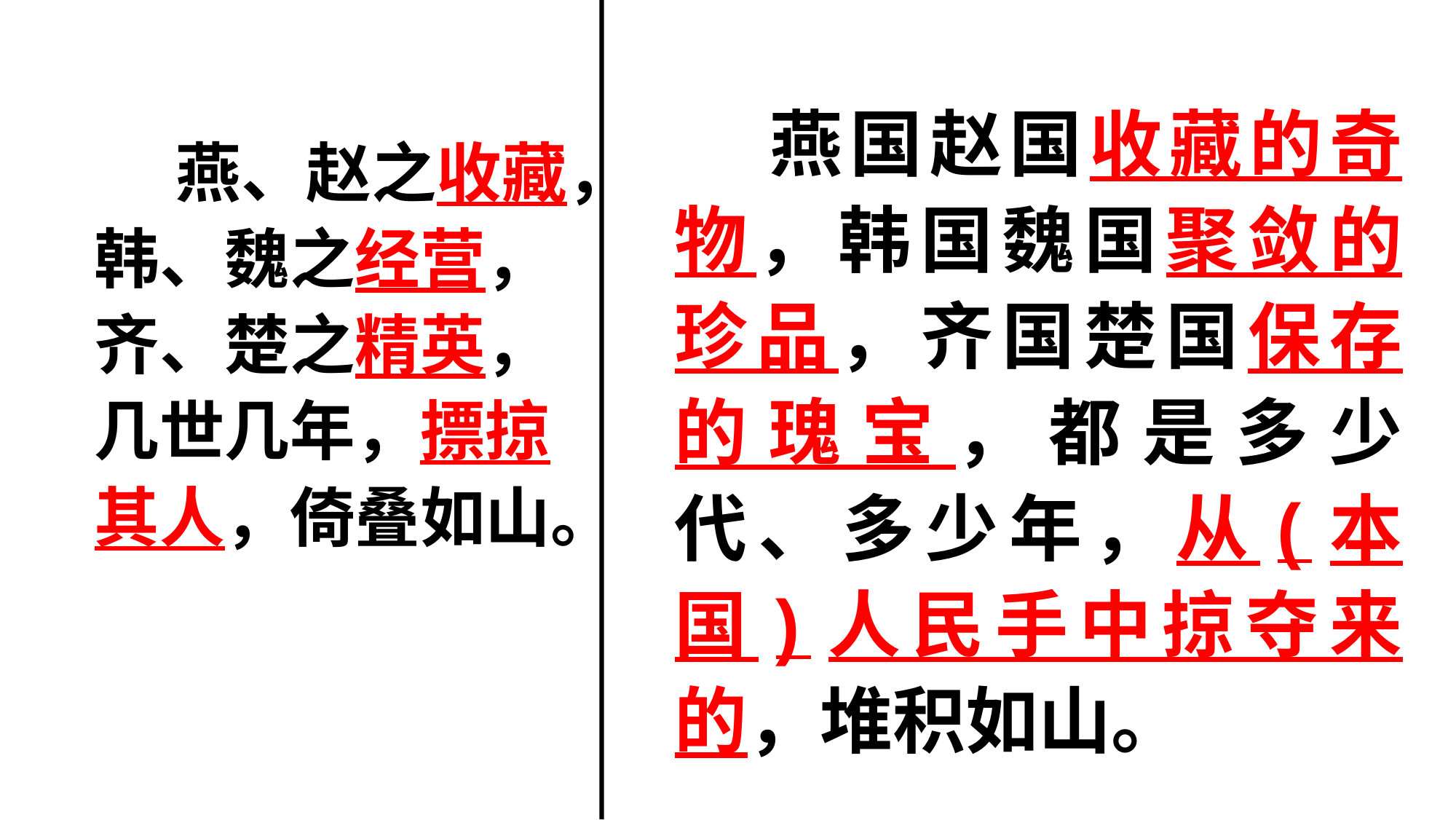

燕国赵国收藏的奇物，韩国魏国聚敛的珍品，齐国楚国保存的瑰宝，都是多少代、多少年，从(本国)人民手中掠夺来的，堆积如山。
　　燕、赵之收藏，韩、魏之经营，齐、楚之精英，几世几年，摽掠其人，倚叠如山。